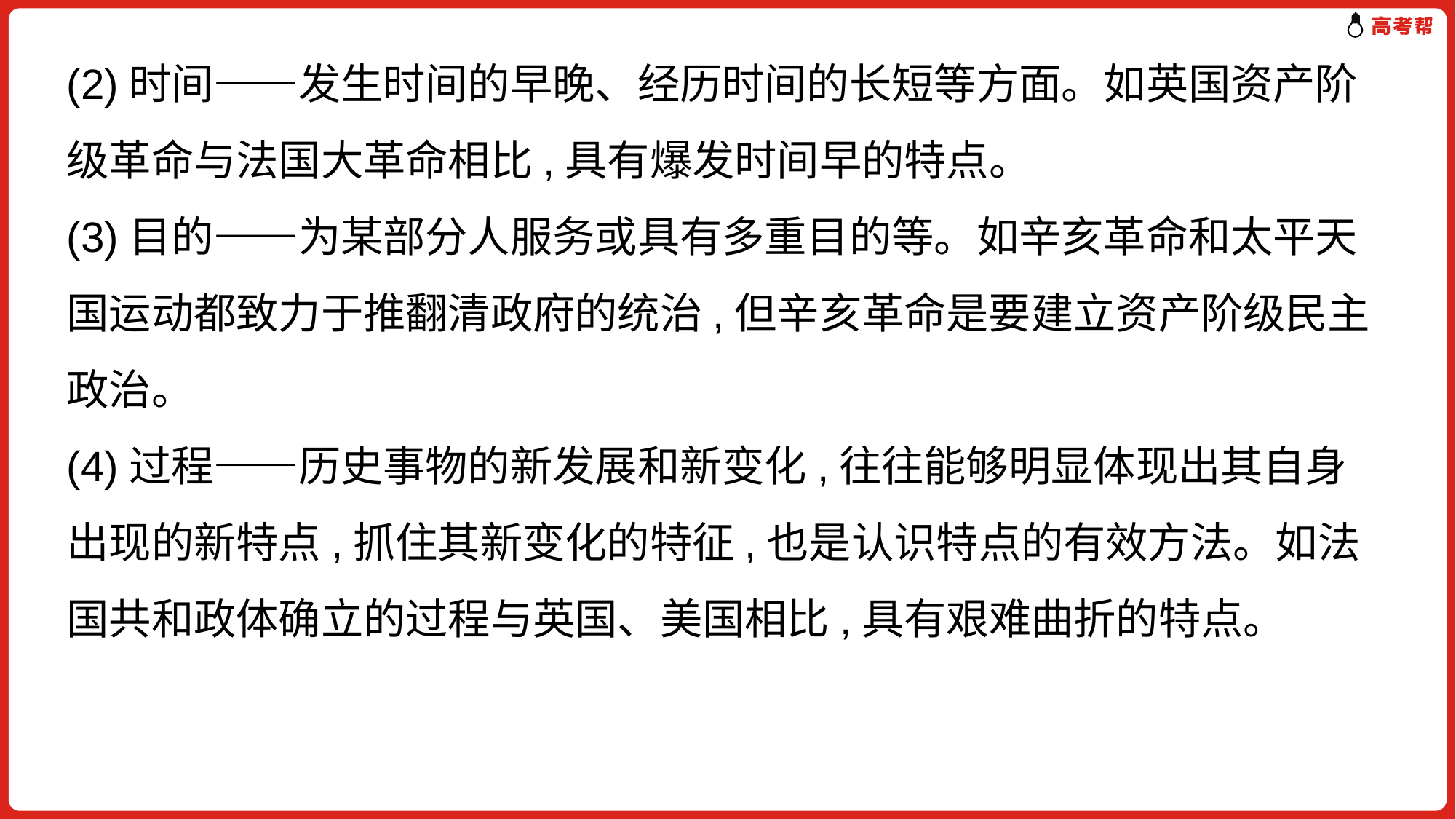

(2)时间——发生时间的早晚、经历时间的长短等方面。如英国资产阶级革命与法国大革命相比,具有爆发时间早的特点。
(3)目的——为某部分人服务或具有多重目的等。如辛亥革命和太平天国运动都致力于推翻清政府的统治,但辛亥革命是要建立资产阶级民主政治。
(4)过程——历史事物的新发展和新变化,往往能够明显体现出其自身出现的新特点,抓住其新变化的特征,也是认识特点的有效方法。如法国共和政体确立的过程与英国、美国相比,具有艰难曲折的特点。